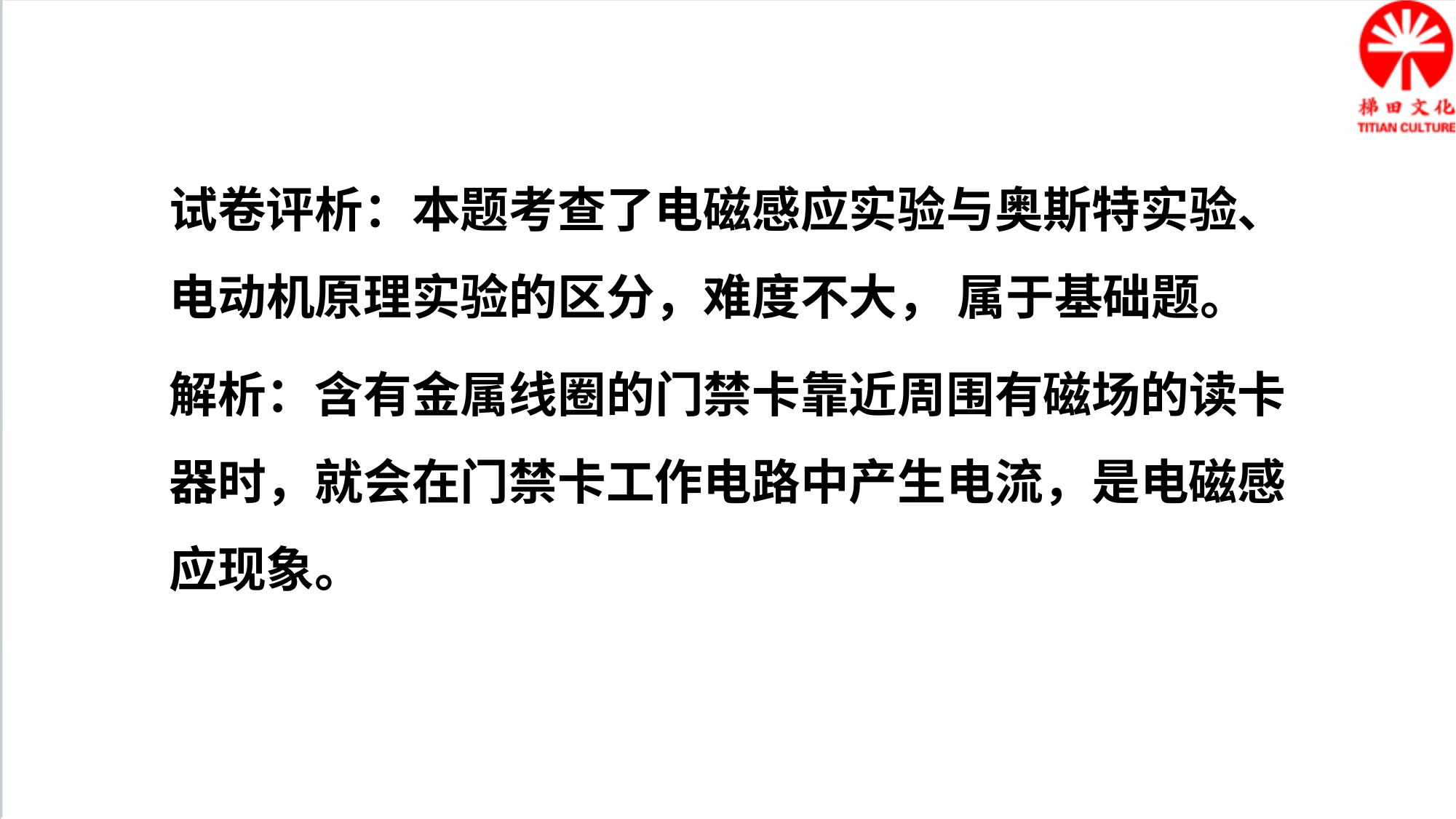

试卷评析：本题考查了电磁感应实验与奥斯特实验、电动机原理实验的区分，难度不大， 属于基础题。
解析：含有金属线圈的门禁卡靠近周围有磁场的读卡器时，就会在门禁卡工作电路中产生电流，是电磁感应现象。